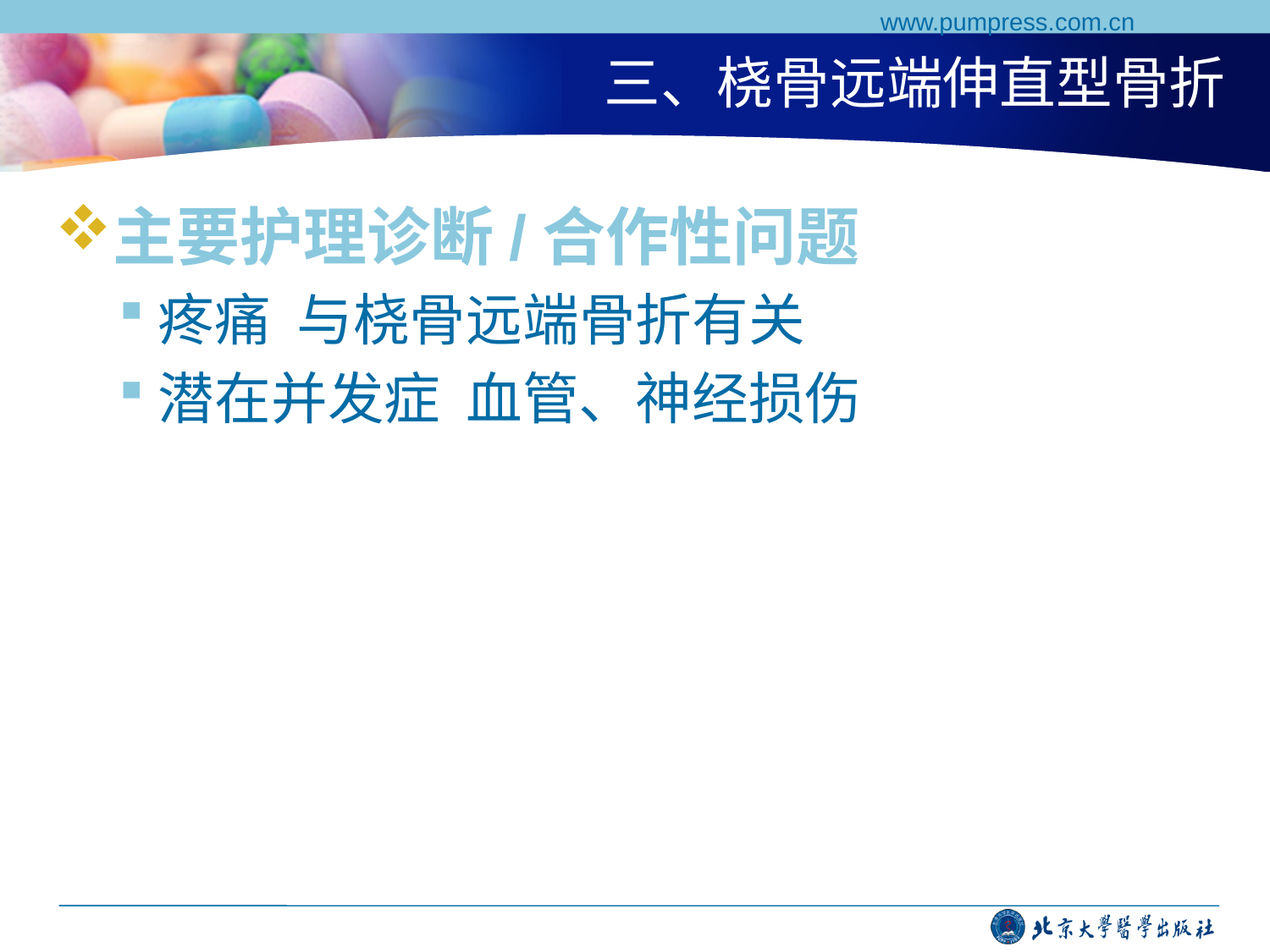

www.pumpress.com.cn
# 三、桡骨远端伸直型骨折
主要护理诊断/合作性问题
疼痛  与桡骨远端骨折有关
潜在并发症  血管、神经损伤